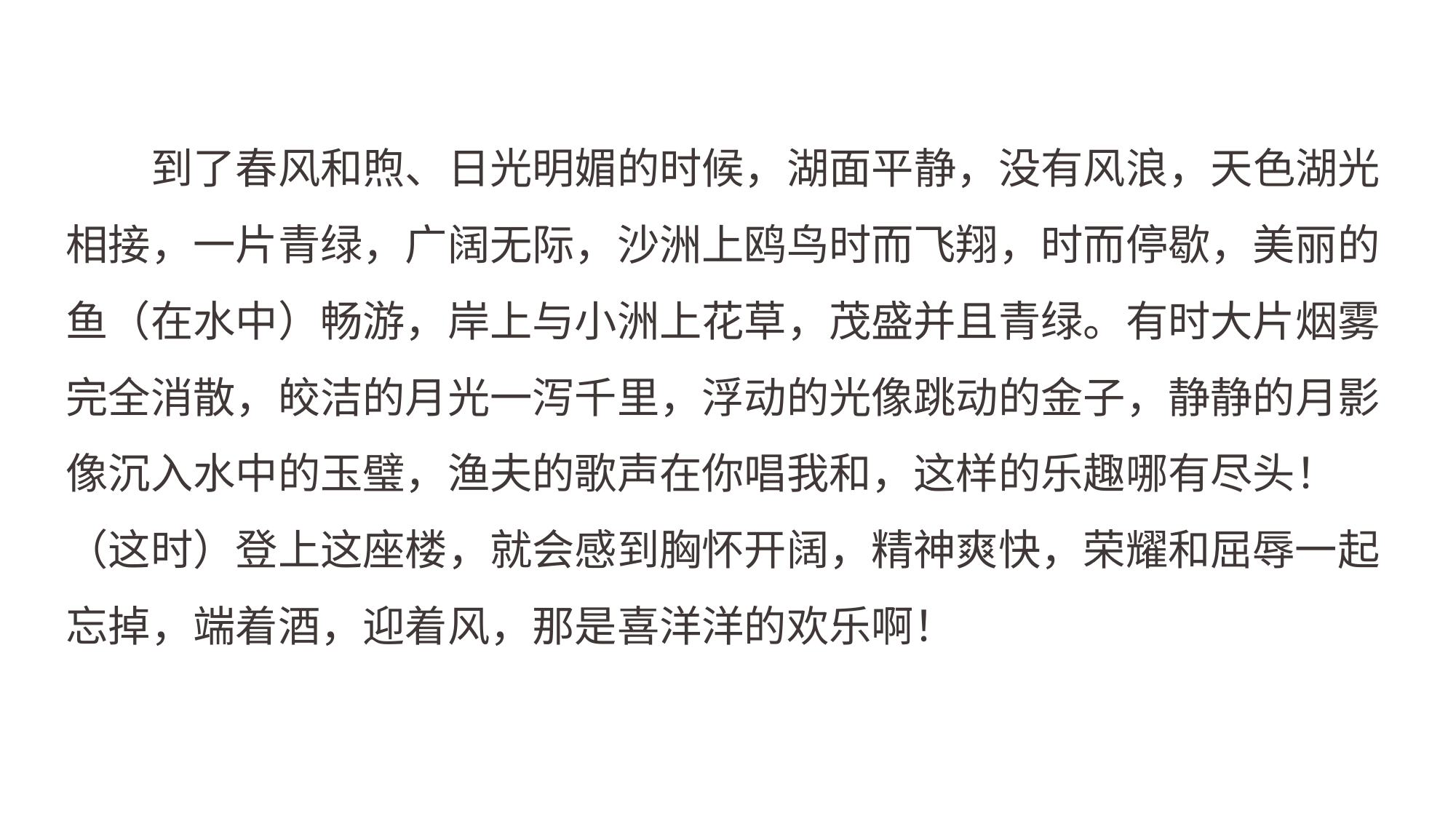

到了春风和煦、日光明媚的时候，湖面平静，没有风浪，天色湖光相接，一片青绿，广阔无际，沙洲上鸥鸟时而飞翔，时而停歇，美丽的鱼（在水中）畅游，岸上与小洲上花草，茂盛并且青绿。有时大片烟雾完全消散，皎洁的月光一泻千里，浮动的光像跳动的金子，静静的月影像沉入水中的玉璧，渔夫的歌声在你唱我和，这样的乐趣哪有尽头！（这时）登上这座楼，就会感到胸怀开阔，精神爽快，荣耀和屈辱一起忘掉，端着酒，迎着风，那是喜洋洋的欢乐啊！